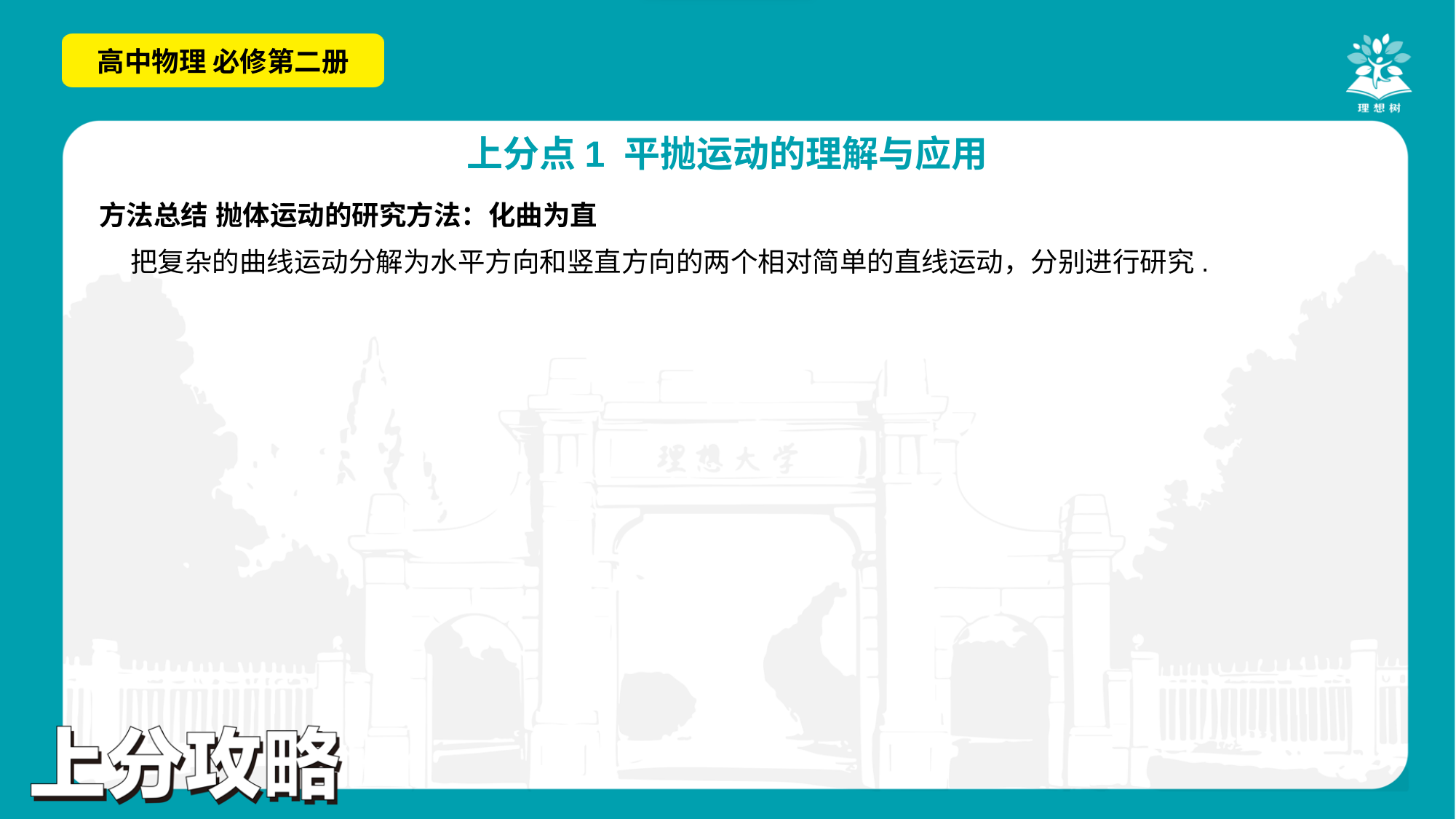

方法总结 抛体运动的研究方法：化曲为直
    把复杂的曲线运动分解为水平方向和竖直方向的两个相对简单的直线运动，分别进行研究.